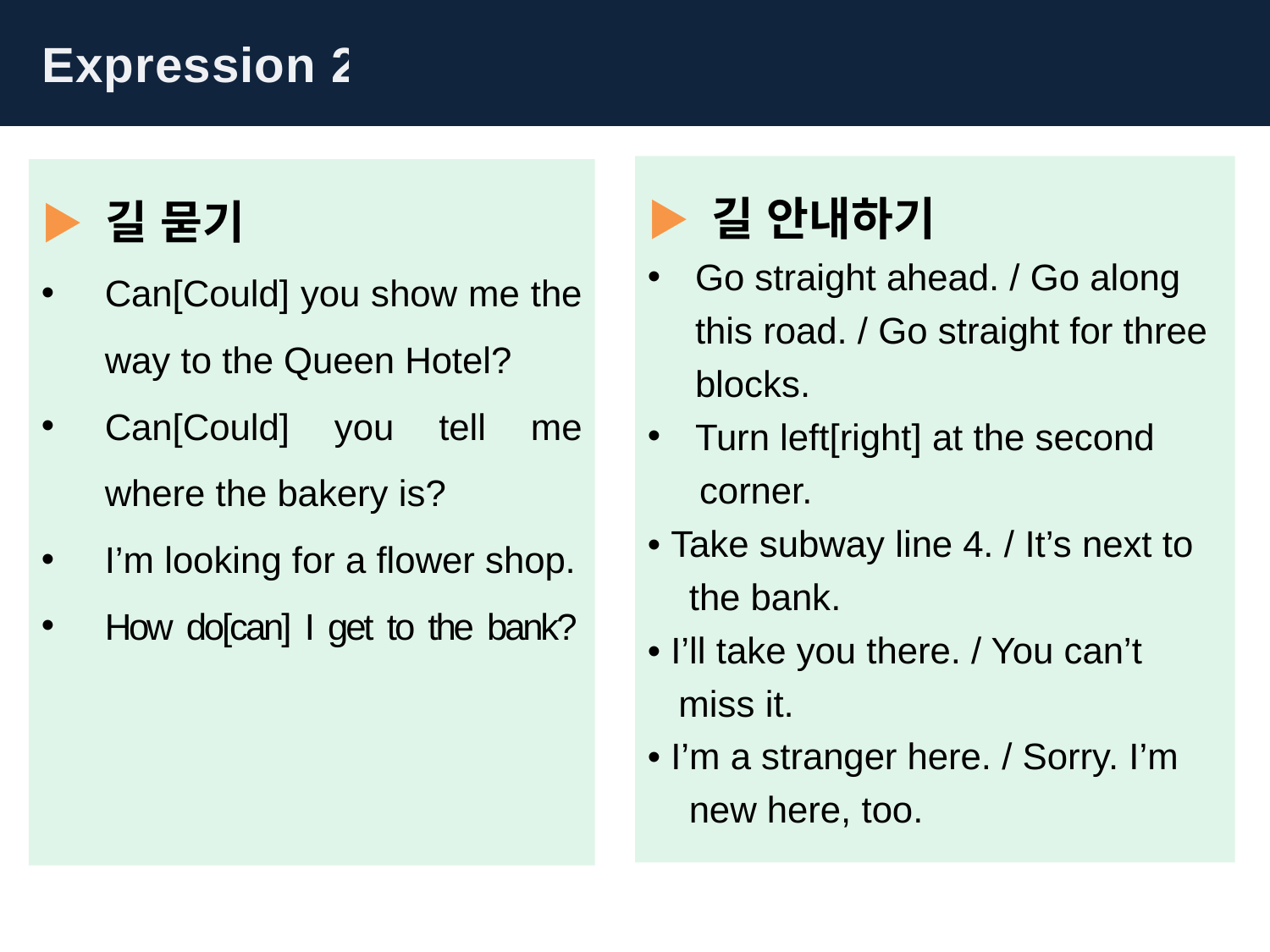

Expression 2
▶ 길 안내하기
Go straight ahead. / Go along this road. / Go straight for three blocks.
Turn left[right] at the second
     corner.
• Take subway line 4. / It’s next to
    the bank.
• I’ll take you there. / You can’t
   miss it.
• I’m a stranger here. / Sorry. I’m
    new here, too.

▶ 길 묻기
Can[Could] you show me the way to the Queen Hotel?
Can[Could] you tell me where the bakery is?
I’m looking for a flower shop.
How  do[can]  I  get  to  the  bank?